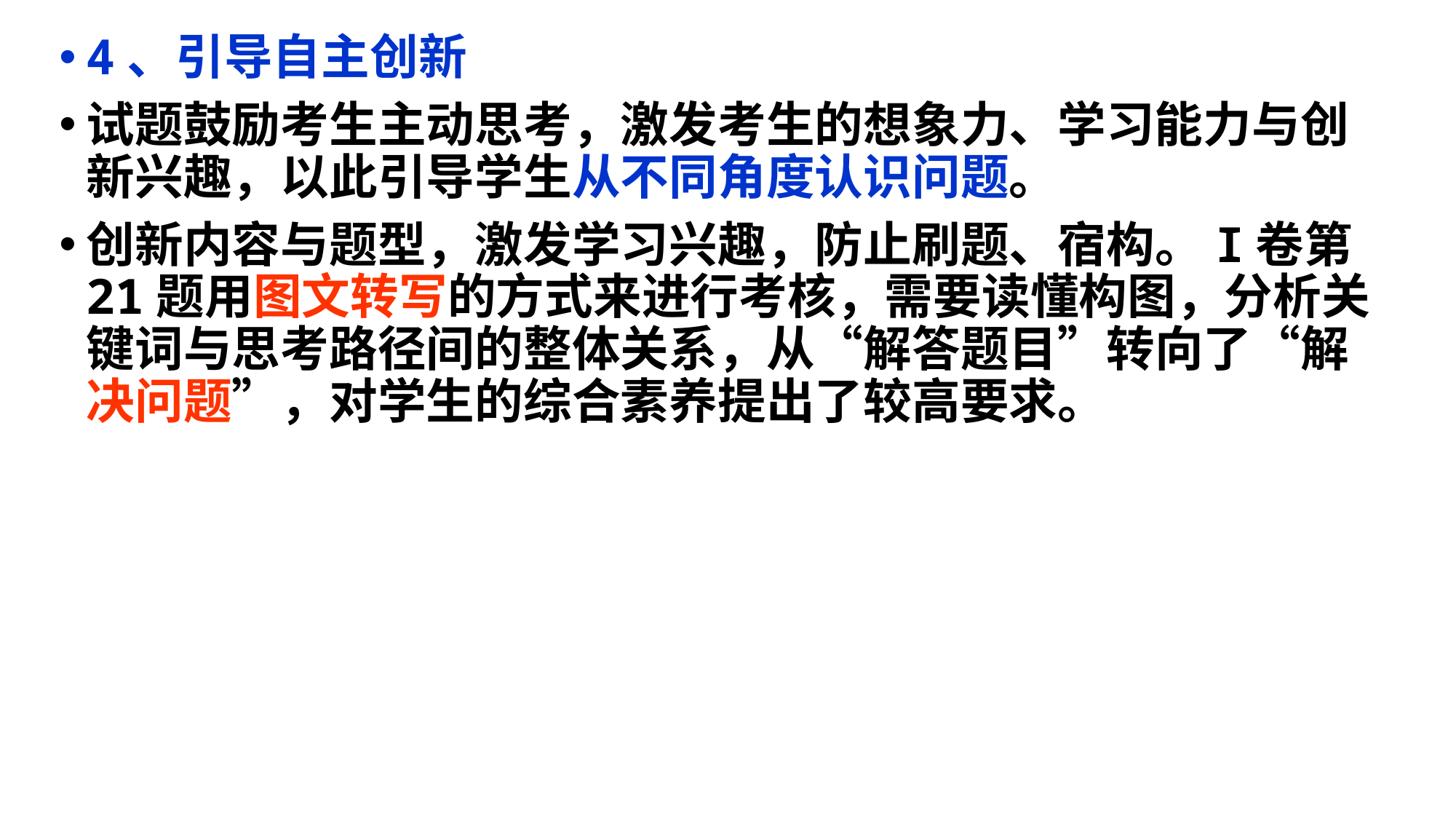

4、引导自主创新
试题鼓励考生主动思考，激发考生的想象力、学习能力与创新兴趣，以此引导学生从不同角度认识问题。
创新内容与题型，激发学习兴趣，防止刷题、宿构。I卷第21题用图文转写的方式来进行考核，需要读懂构图，分析关键词与思考路径间的整体关系，从“解答题目”转向了“解决问题”，对学生的综合素养提出了较高要求。